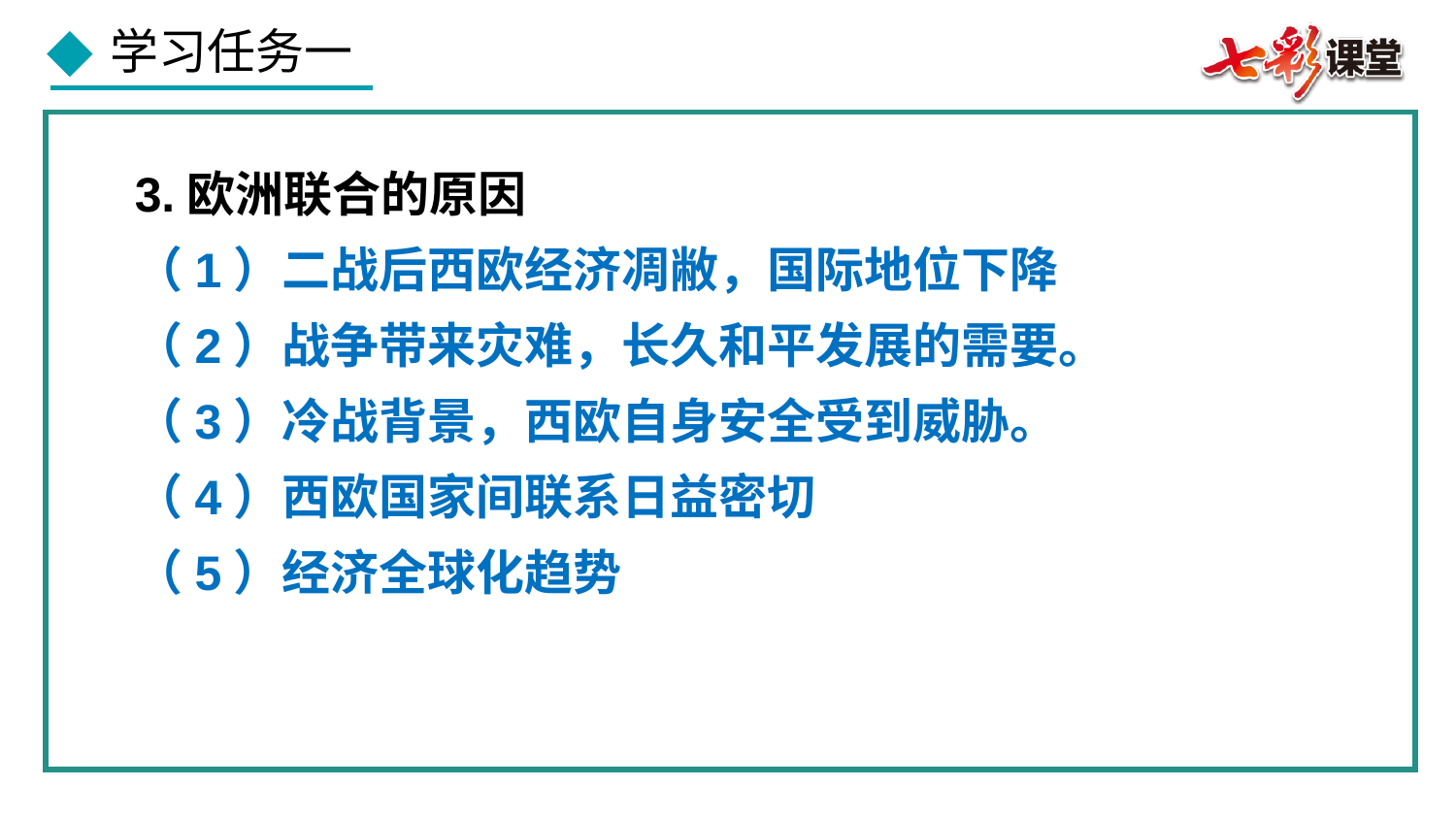

3.欧洲联合的原因
（1）二战后西欧经济凋敝，国际地位下降
（2）战争带来灾难，长久和平发展的需要。
（3）冷战背景，西欧自身安全受到威胁。
（4）西欧国家间联系日益密切
（5）经济全球化趋势